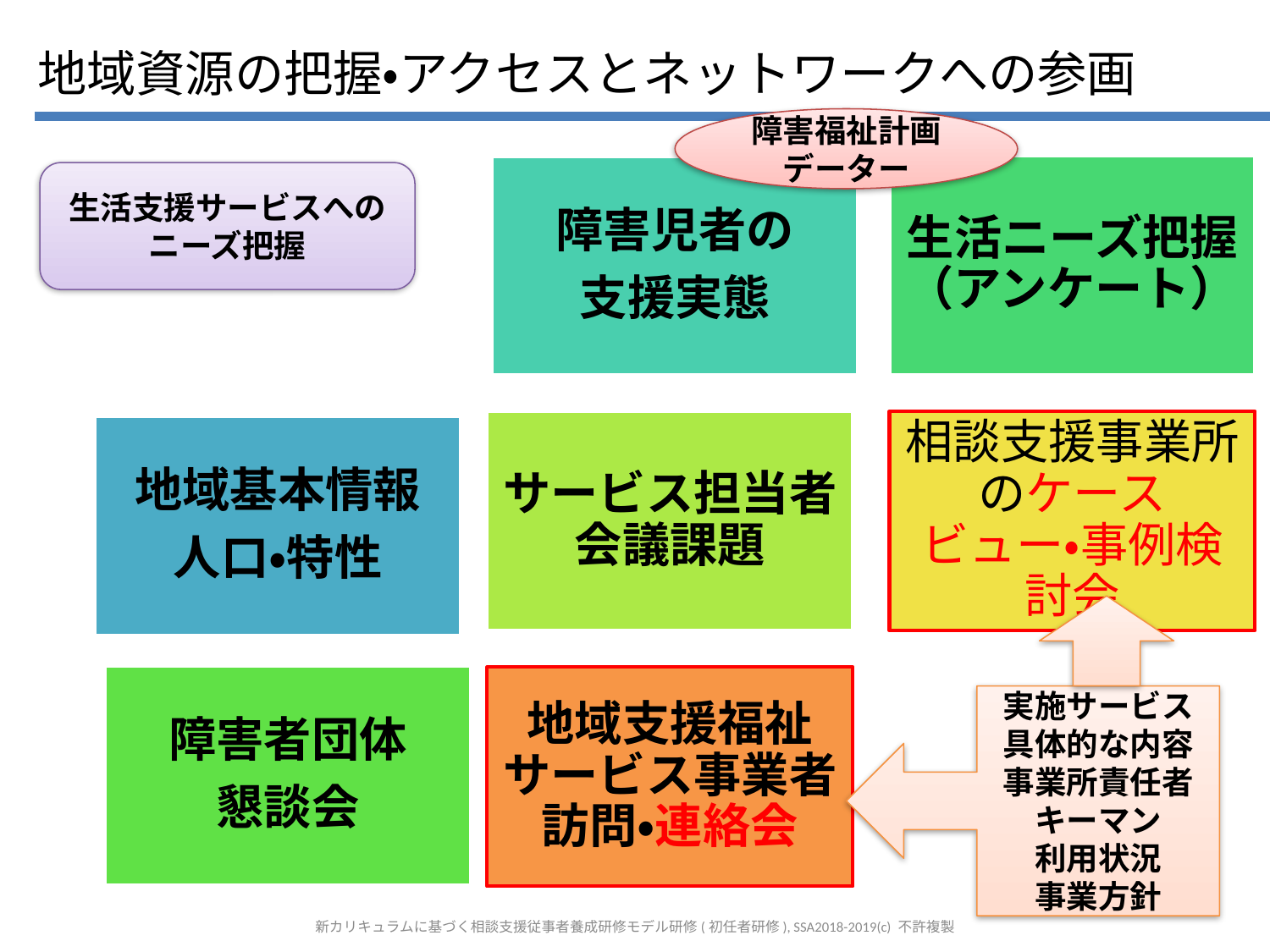

地域資源の把握・アクセスとネットワークへの参画
障害福祉計画データー
地域基本情報
人口・特性
障害児者の
支援実態
生活ニーズ把握（アンケート）
障害者団体
懇談会
サービス担当者会議課題
相談支援事業所のケースビュー・事例検討会
地域支援福祉サービス事業者訪問・連絡会
生活支援サービスへのニーズ把握

実施サービス
具体的な内容
事業所責任者
キーマン
利用状況
事業方針
新カリキュラムに基づく相談支援従事者養成研修モデル研修(初任者研修), SSA2018-2019(c) 不許複製